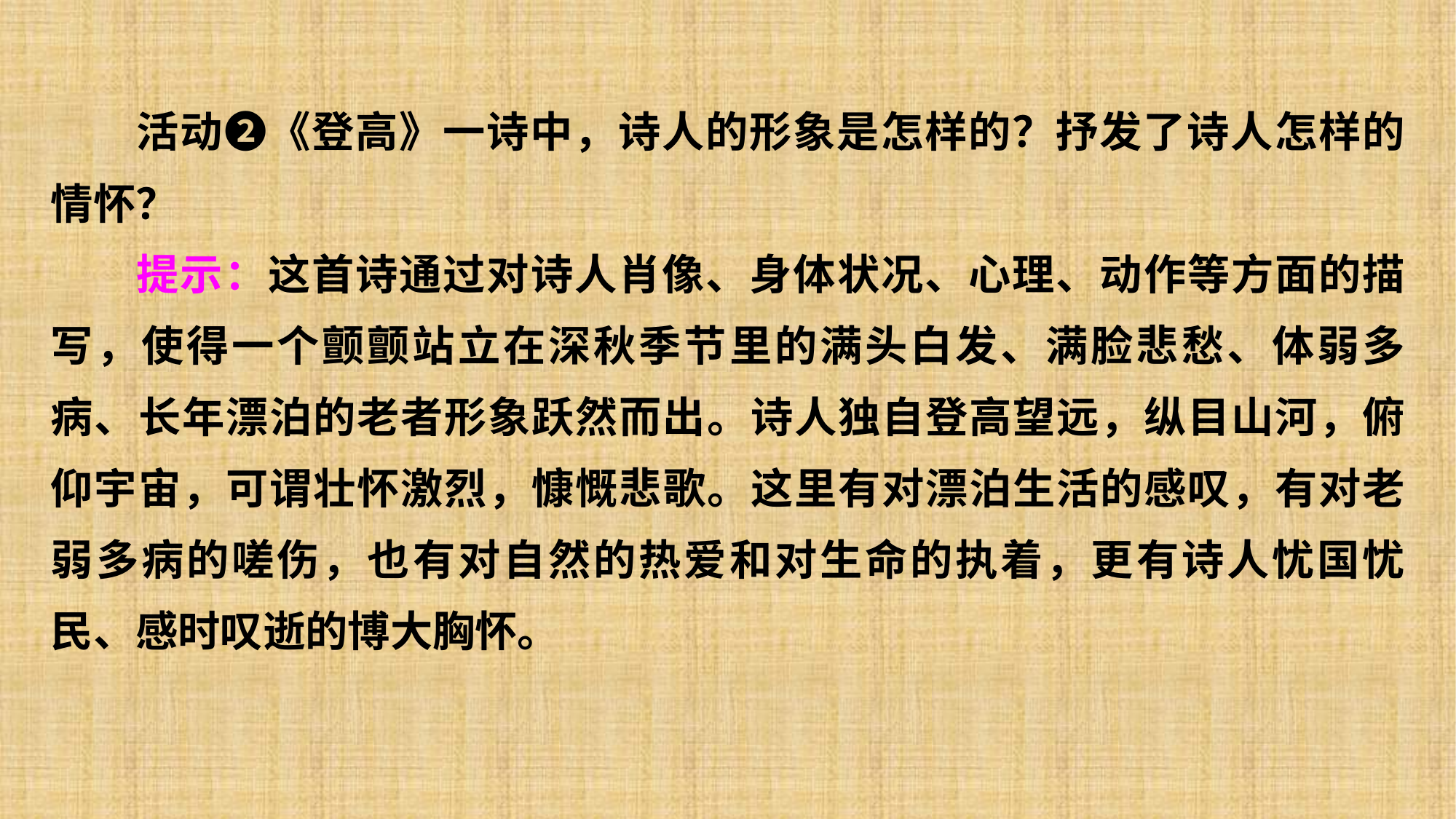

活动❷《登高》一诗中，诗人的形象是怎样的？抒发了诗人怎样的情怀？
提示：这首诗通过对诗人肖像、身体状况、心理、动作等方面的描写，使得一个颤颤站立在深秋季节里的满头白发、满脸悲愁、体弱多病、长年漂泊的老者形象跃然而出。诗人独自登高望远，纵目山河，俯仰宇宙，可谓壮怀激烈，慷慨悲歌。这里有对漂泊生活的感叹，有对老弱多病的嗟伤，也有对自然的热爱和对生命的执着，更有诗人忧国忧民、感时叹逝的博大胸怀。